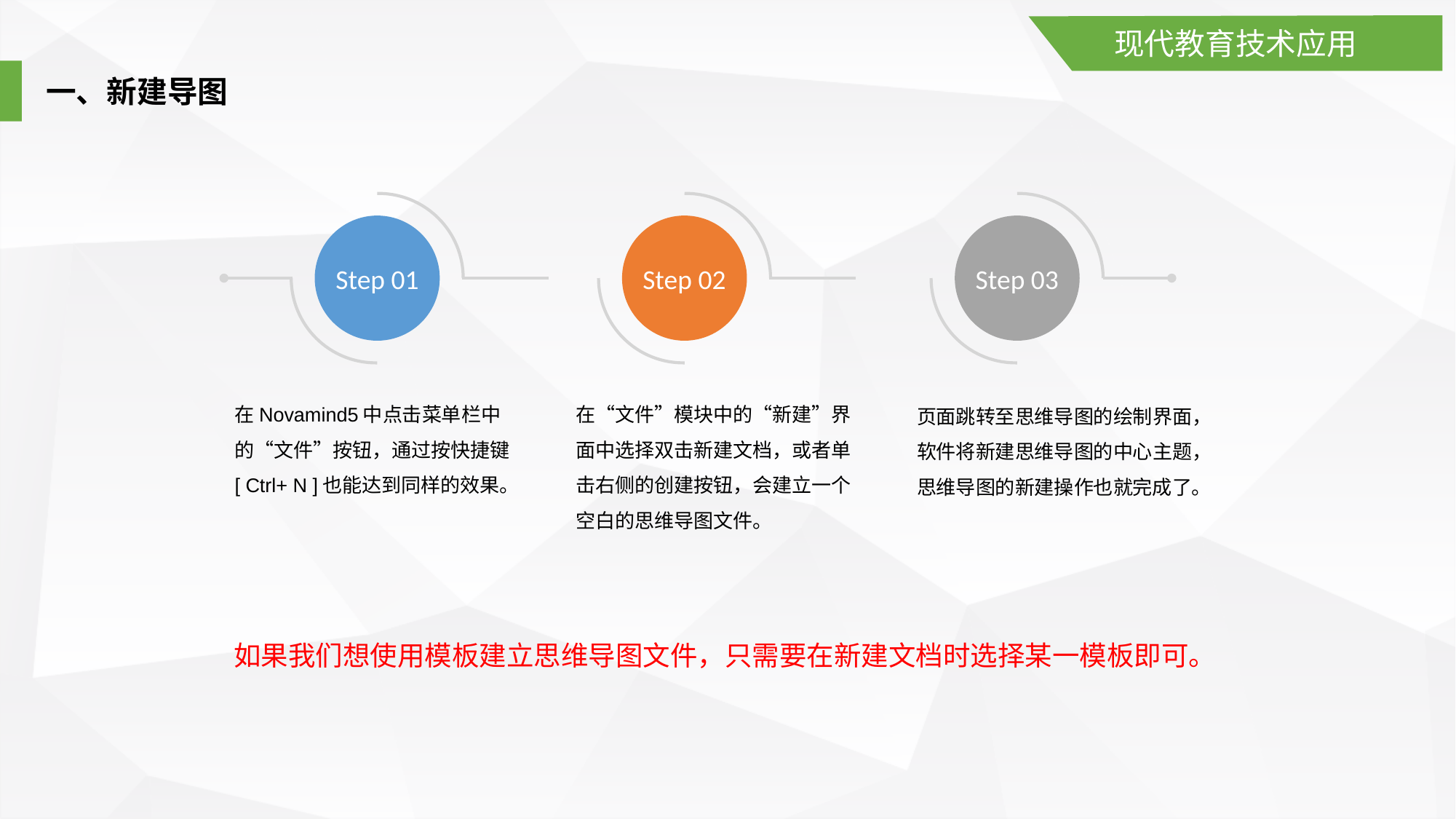

现代教育技术应用

一、新建导图

Step 01
Step 02
Step 03

在Novamind5中点击菜单栏中的“文件”按钮，通过按快捷键[ Ctrl+ N ]也能达到同样的效果。
在“文件”模块中的“新建”界面中选择双击新建文档，或者单击右侧的创建按钮，会建立一个空白的思维导图文件。
页面跳转至思维导图的绘制界面，软件将新建思维导图的中心主题，思维导图的新建操作也就完成了。
如果我们想使用模板建立思维导图文件，只需要在新建文档时选择某一模板即可。